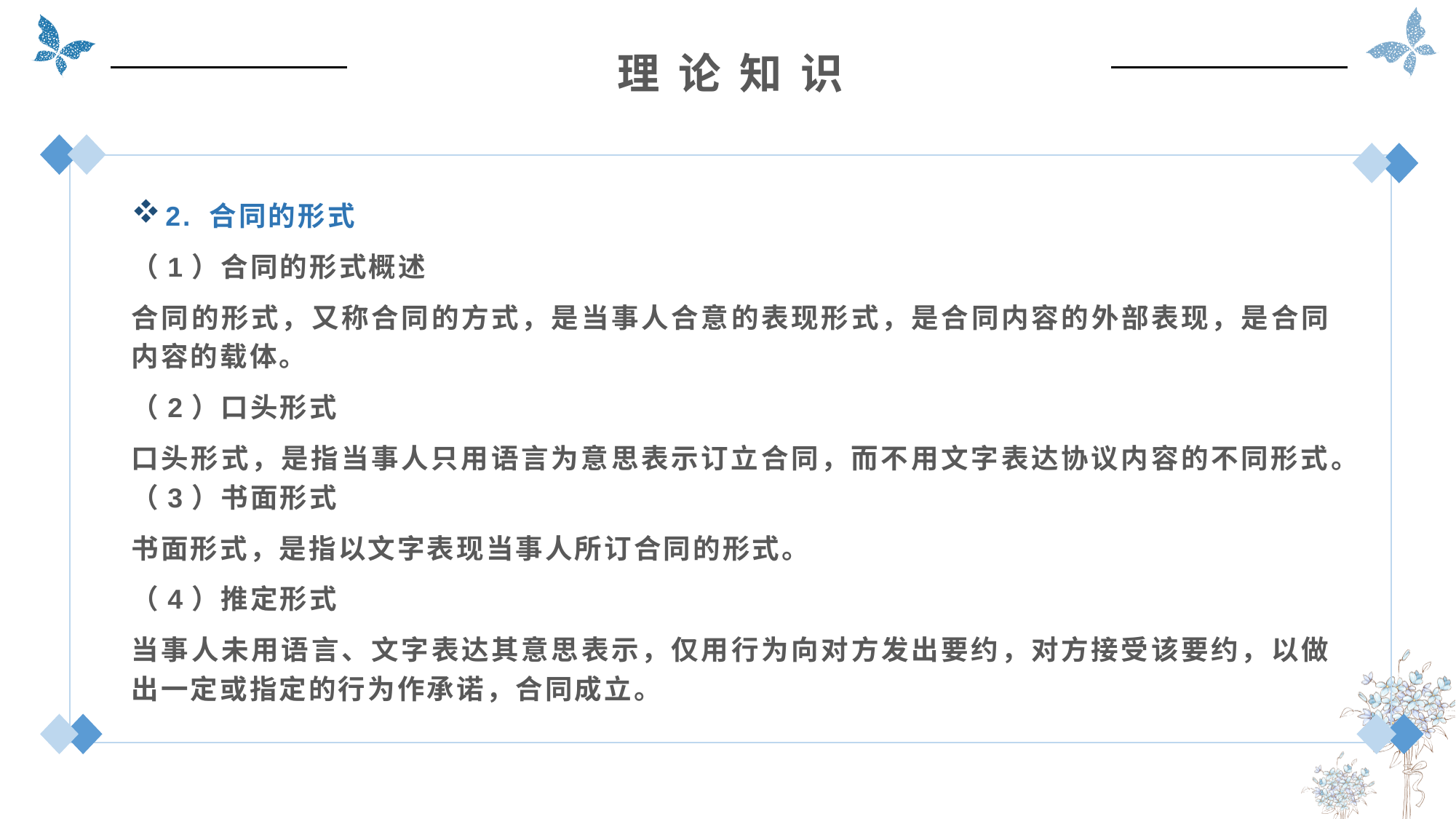

理 论 知 识

2. 合同的形式
（1）合同的形式概述
合同的形式，又称合同的方式，是当事人合意的表现形式，是合同内容的外部表现，是合同内容的载体。
（2）口头形式
口头形式，是指当事人只用语言为意思表示订立合同，而不用文字表达协议内容的不同形式。（3）书面形式
书面形式，是指以文字表现当事人所订合同的形式。
（4）推定形式
当事人未用语言、文字表达其意思表示，仅用行为向对方发出要约，对方接受该要约，以做出一定或指定的行为作承诺，合同成立。